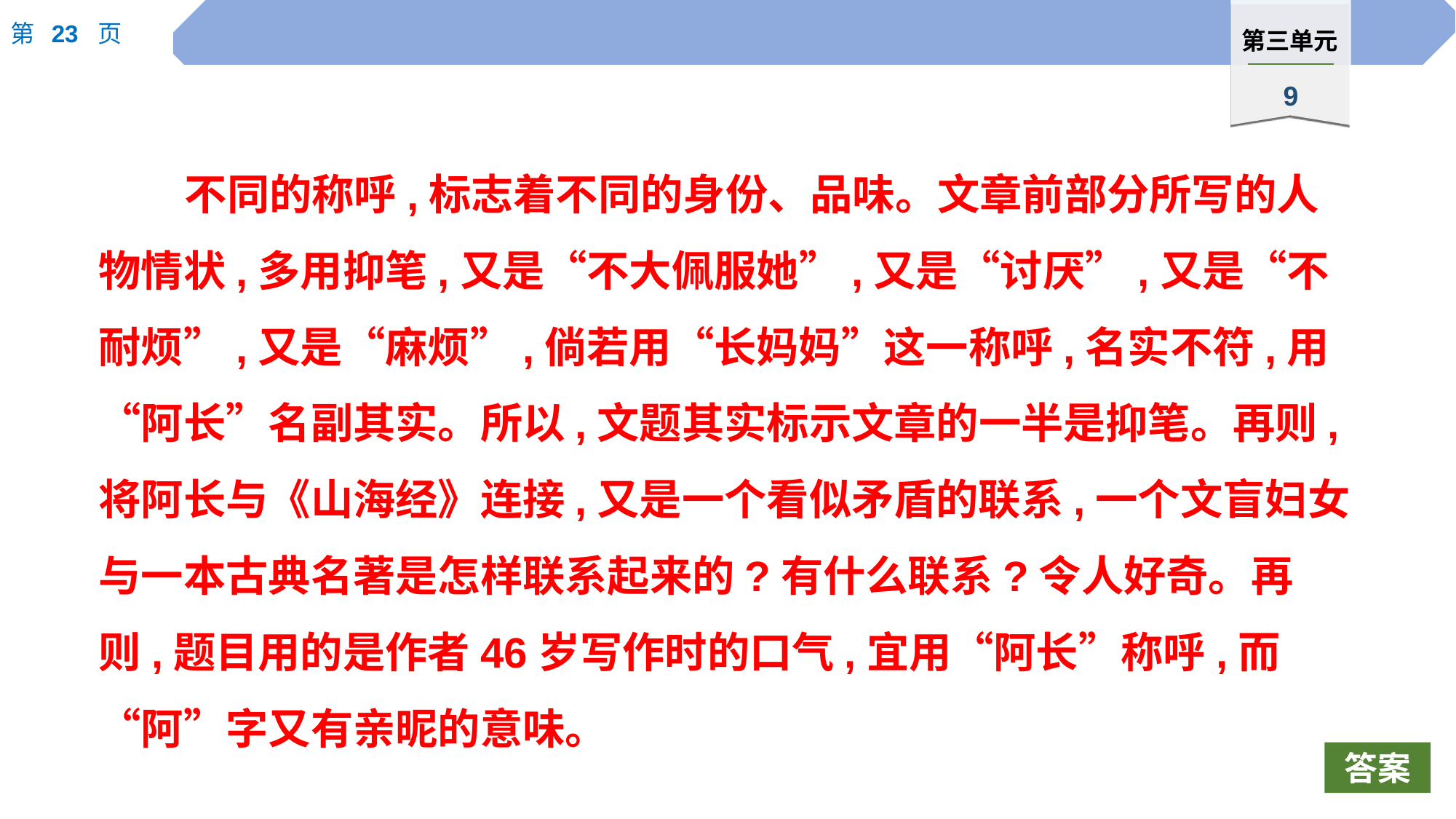

不同的称呼,标志着不同的身份、品味。文章前部分所写的人物情状,多用抑笔,又是“不大佩服她”,又是“讨厌”,又是“不耐烦”,又是“麻烦”,倘若用“长妈妈”这一称呼,名实不符,用“阿长”名副其实。所以,文题其实标示文章的一半是抑笔。再则,将阿长与《山海经》连接,又是一个看似矛盾的联系,一个文盲妇女与一本古典名著是怎样联系起来的?有什么联系?令人好奇。再则,题目用的是作者46岁写作时的口气,宜用“阿长”称呼,而“阿”字又有亲昵的意味。
答案